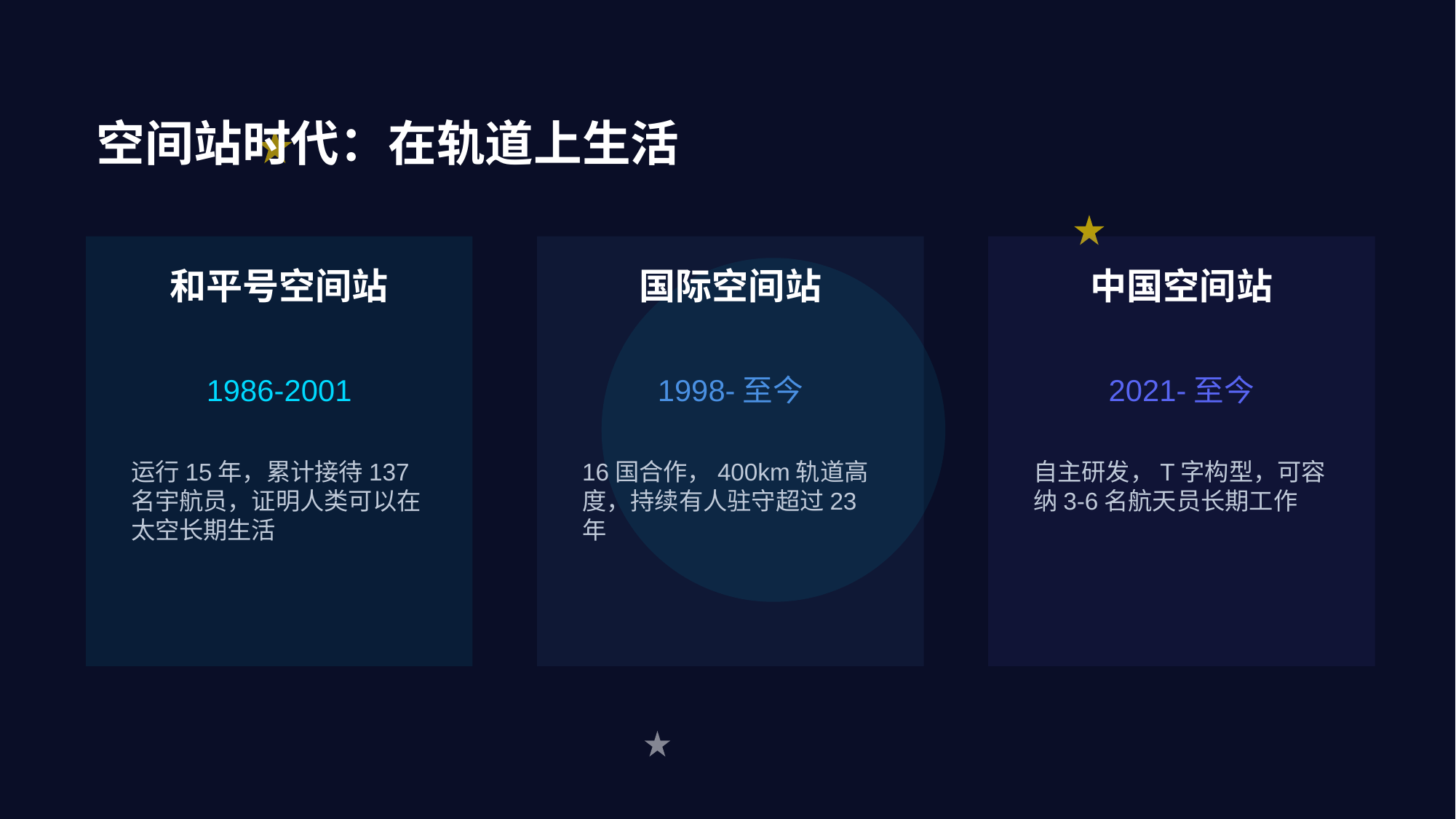

太空探索历程

空间站时代：在轨道上生活

从地球到星辰大海的伟大征程

和平号空间站
国际空间站

中国空间站
1986-2001
1998-至今
2021-至今

运行15年，累计接待137名宇航员，证明人类可以在太空长期生活
16国合作，400km轨道高度，持续有人驻守超过23年
自主研发，T字构型，可容纳3-6名航天员长期工作